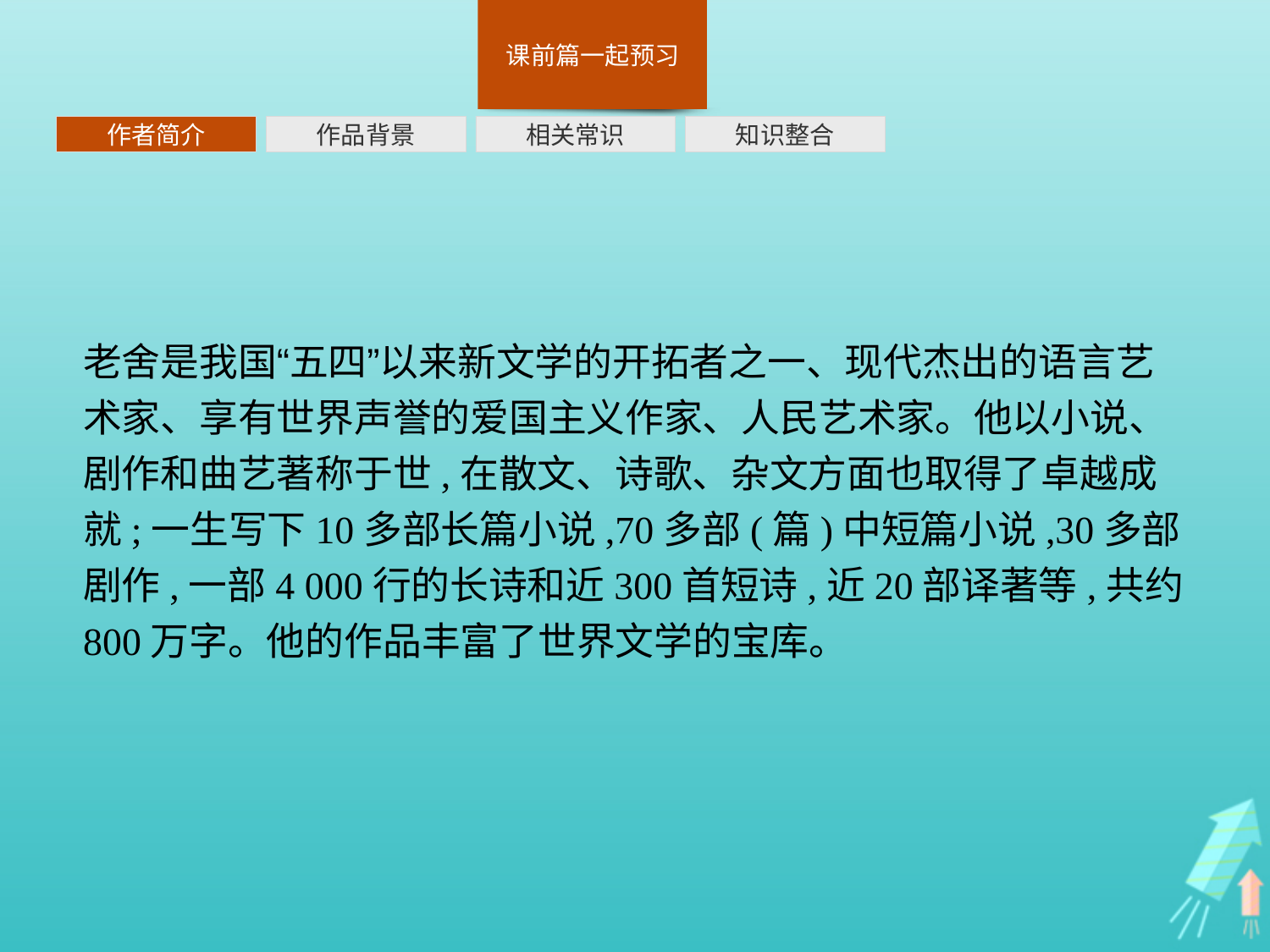

作者简介
作品背景
相关常识
知识整合
老舍是我国“五四”以来新文学的开拓者之一、现代杰出的语言艺术家、享有世界声誉的爱国主义作家、人民艺术家。他以小说、剧作和曲艺著称于世,在散文、诗歌、杂文方面也取得了卓越成就;一生写下10多部长篇小说,70多部(篇)中短篇小说,30多部剧作,一部4 000行的长诗和近300首短诗,近20部译著等,共约800万字。他的作品丰富了世界文学的宝库。